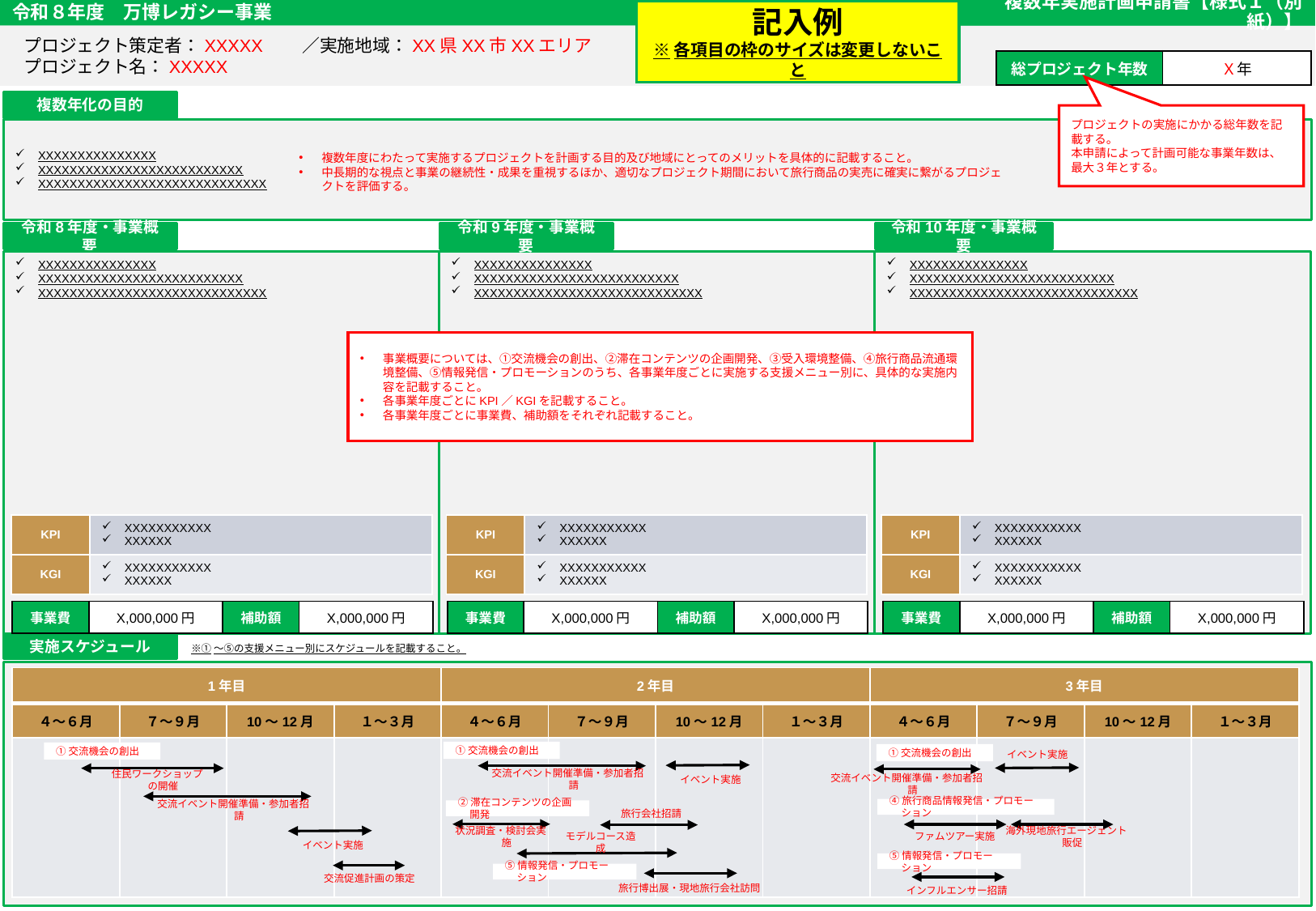

# 令和８年度　万博レガシー事業
複数年実施計画申請書【様式１（別紙）】
記入例
※各項目の枠のサイズは変更しないこと
プロジェクト策定者：XXXXX　　／実施地域：XX県XX市XXエリア
プロジェクト名：XXXXX
| 総プロジェクト年数 | Ｘ年 |
| --- | --- |
複数年化の目的
プロジェクトの実施にかかる総年数を記載する。
本申請によって計画可能な事業年数は、最大３年とする。
XXXXXXXXXXXXXXX
XXXXXXXXXXXXXXXXXXXXXXXXXX
XXXXXXXXXXXXXXXXXXXXXXXXXXXXX
複数年度にわたって実施するプロジェクトを計画する目的及び地域にとってのメリットを具体的に記載すること。
中長期的な視点と事業の継続性・成果を重視するほか、適切なプロジェクト期間において旅行商品の実売に確実に繋がるプロジェクトを評価する。
令和8年度・事業概要
令和9年度・事業概要
令和10年度・事業概要
XXXXXXXXXXXXXXX
XXXXXXXXXXXXXXXXXXXXXXXXXX
XXXXXXXXXXXXXXXXXXXXXXXXXXXXX
XXXXXXXXXXXXXXX
XXXXXXXXXXXXXXXXXXXXXXXXXX
XXXXXXXXXXXXXXXXXXXXXXXXXXXXX
XXXXXXXXXXXXXXX
XXXXXXXXXXXXXXXXXXXXXXXXXX
XXXXXXXXXXXXXXXXXXXXXXXXXXXXX
事業概要については、①交流機会の創出、②滞在コンテンツの企画開発、③受入環境整備、④旅行商品流通環境整備、⑤情報発信・プロモーションのうち、各事業年度ごとに実施する支援メニュー別に、具体的な実施内容を記載すること。
各事業年度ごとにKPI／KGIを記載すること。
各事業年度ごとに事業費、補助額をそれぞれ記載すること。
| KPI | XXXXXXXXXXX XXXXXX |
| --- | --- |
| KGI | XXXXXXXXXXX XXXXXX |
| KPI | XXXXXXXXXXX XXXXXX |
| --- | --- |
| KGI | XXXXXXXXXXX XXXXXX |
| KPI | XXXXXXXXXXX XXXXXX |
| --- | --- |
| KGI | XXXXXXXXXXX XXXXXX |
| 事業費 | X,000,000円 | 補助額 | X,000,000円 |
| --- | --- | --- | --- |
| 事業費 | X,000,000円 | 補助額 | X,000,000円 |
| --- | --- | --- | --- |
| 事業費 | X,000,000円 | 補助額 | X,000,000円 |
| --- | --- | --- | --- |
実施スケジュール
※①～⑤の支援メニュー別にスケジュールを記載すること。

| 1年目 |  |  |  | 2年目 |  |  |  | 3年目 |  |  |  |
| --- | --- | --- | --- | --- | --- | --- | --- | --- | --- | --- | --- |
| ４～６月 | ７～９月 | 10～12月 | １～３月 | ４～６月 | ７～９月 | 10～12月 | １～３月 | ４～６月 | ７～９月 | 10～12月 | １～３月 |
|  |  |  |  |  |  |  |  |  |  |  |  |
①交流機会の創出
①交流機会の創出
①交流機会の創出
イベント実施
交流イベント開催準備・参加者招請
イベント実施
住民ワークショップの開催
交流イベント開催準備・参加者招請
④旅行商品情報発信・プロモーション
交流イベント開催準備・参加者招請
②滞在コンテンツの企画開発
旅行会社招請
ファムツアー実施
海外現地旅行エージェント販促
状況調査・検討会実施
モデルコース造成
イベント実施
⑤情報発信・プロモーション
⑤情報発信・プロモーション
交流促進計画の策定
旅行博出展・現地旅行会社訪問
インフルエンサー招請